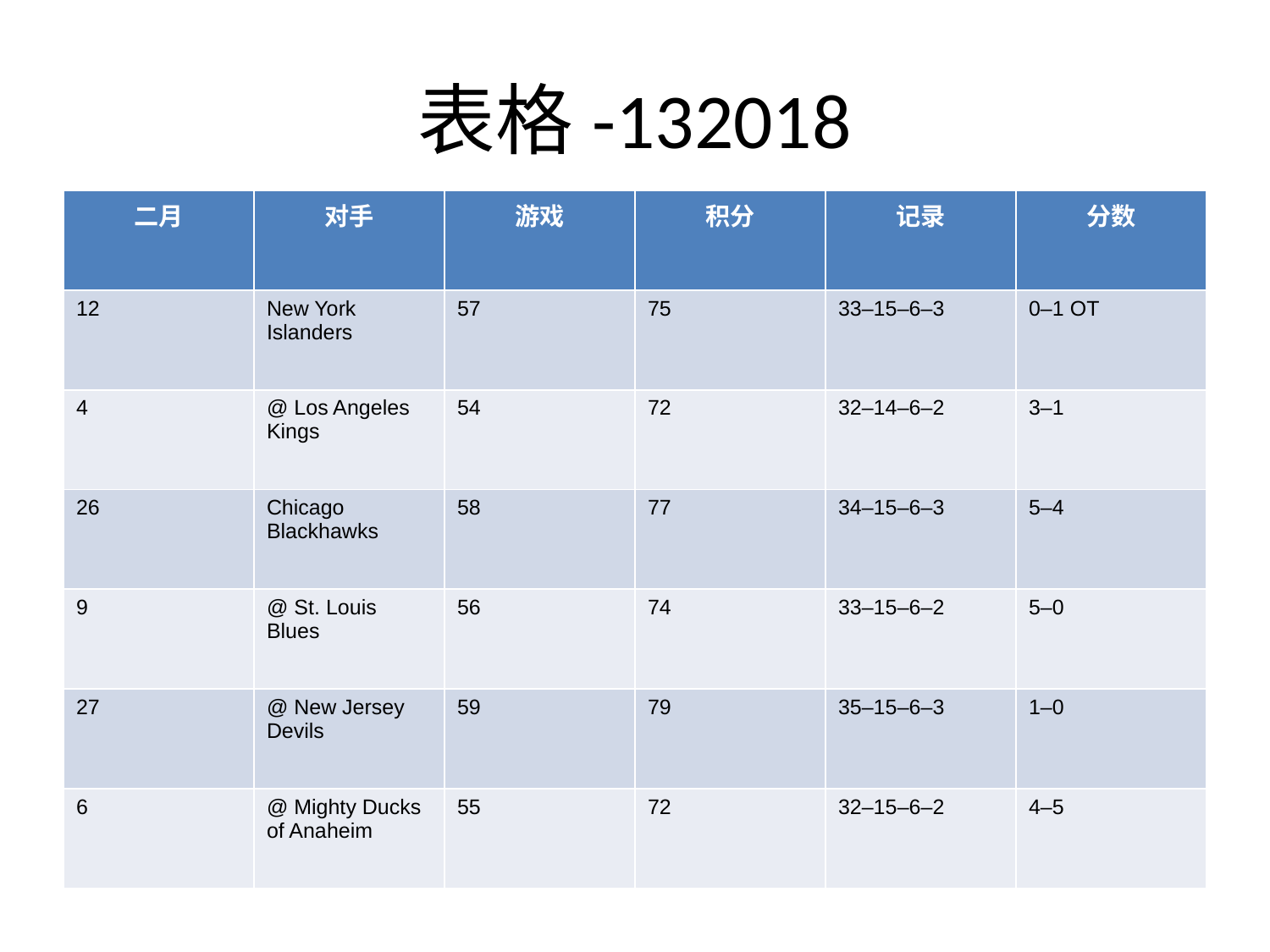

# 表格-132018
| 二月 | 对手 | 游戏 | 积分 | 记录 | 分数 |
| --- | --- | --- | --- | --- | --- |
| 12 | New York Islanders | 57 | 75 | 33–15–6–3 | 0–1 OT |
| 4 | @ Los Angeles Kings | 54 | 72 | 32–14–6–2 | 3–1 |
| 26 | Chicago Blackhawks | 58 | 77 | 34–15–6–3 | 5–4 |
| 9 | @ St. Louis Blues | 56 | 74 | 33–15–6–2 | 5–0 |
| 27 | @ New Jersey Devils | 59 | 79 | 35–15–6–3 | 1–0 |
| 6 | @ Mighty Ducks of Anaheim | 55 | 72 | 32–15–6–2 | 4–5 |